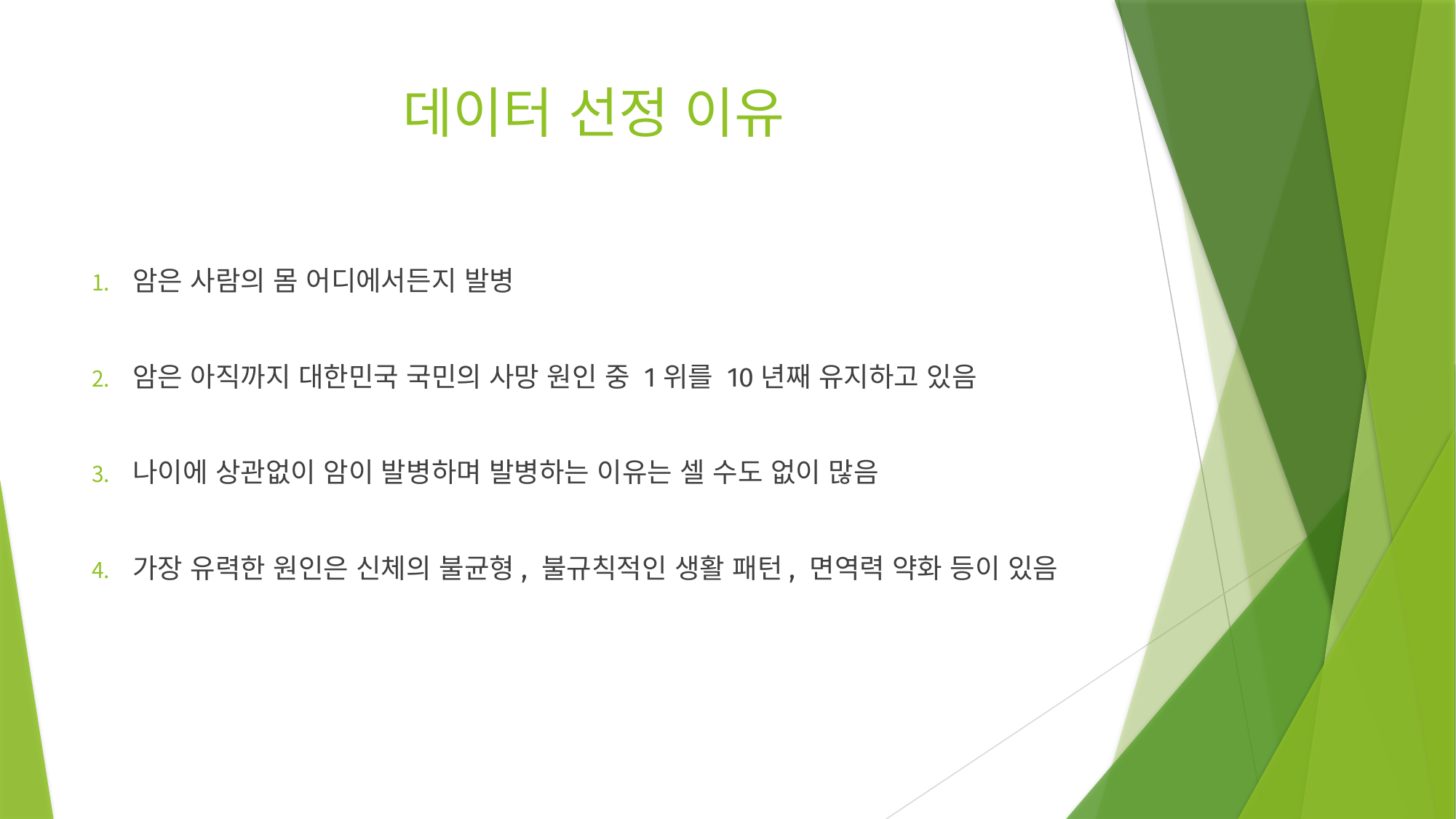

# 데이터 선정 이유
암은 사람의 몸 어디에서든지 발병

암은 아직까지 대한민국 국민의 사망 원인 중 1위를 10년째 유지하고 있음

나이에 상관없이 암이 발병하며 발병하는 이유는 셀 수도 없이 많음

가장 유력한 원인은 신체의 불균형, 불규칙적인 생활 패턴, 면역력 약화 등이 있음